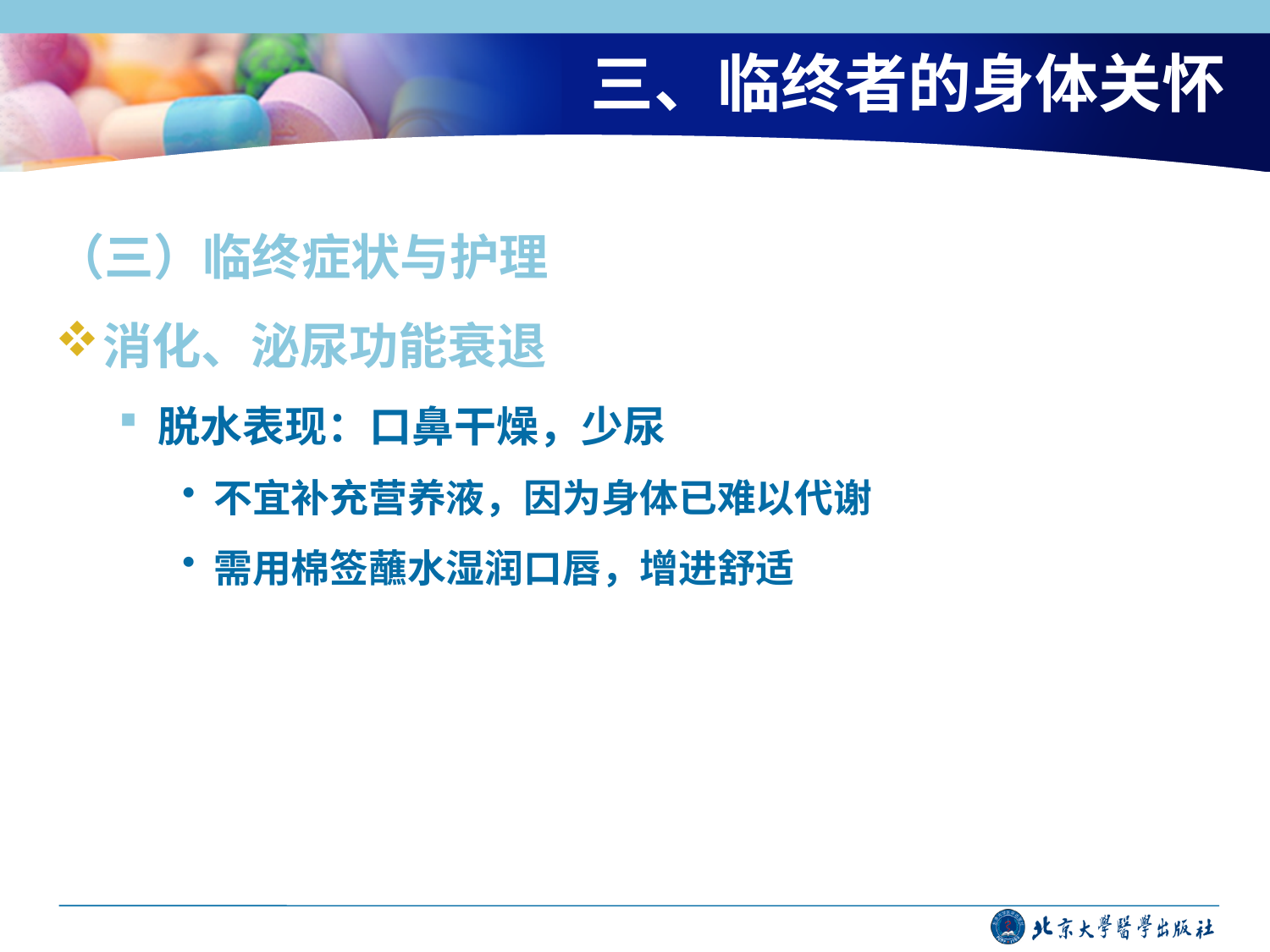

# 三、临终者的身体关怀
（三）临终症状与护理
消化、泌尿功能衰退
脱水表现：口鼻干燥，少尿
不宜补充营养液，因为身体已难以代谢
需用棉签蘸水湿润口唇，增进舒适